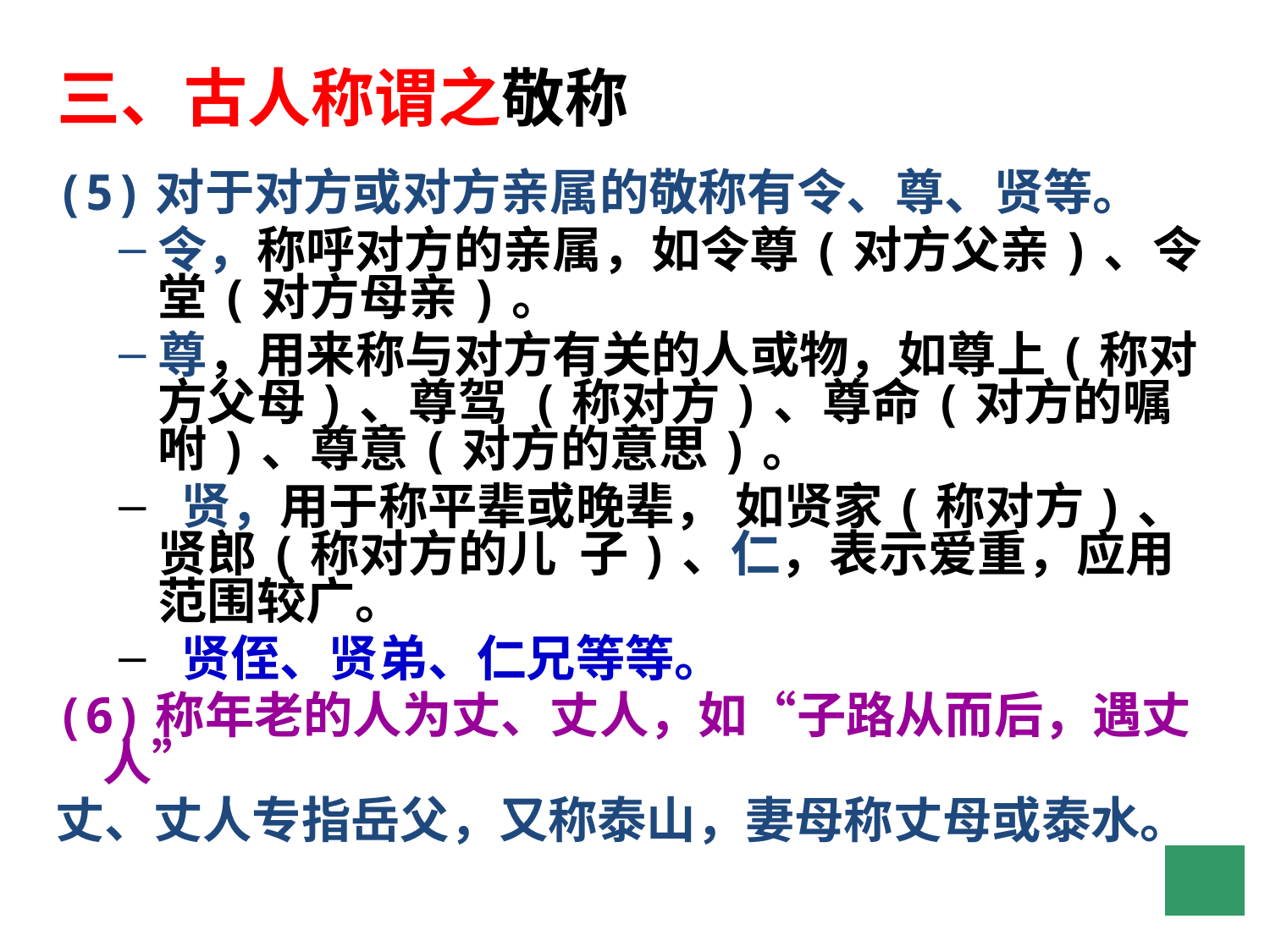

三、古人称谓之敬称
(5)对于对方或对方亲属的敬称有令、尊、贤等。
令，称呼对方的亲属，如令尊(对方父亲)、令堂(对方母亲)。
尊，用来称与对方有关的人或物，如尊上(称对方父母)、尊驾 (称对方)、尊命(对方的嘱咐)、尊意(对方的意思)。
 贤，用于称平辈或晚辈， 如贤家(称对方)、贤郎(称对方的儿  子)、仁，表示爱重，应用范围较广。
 贤侄、贤弟、仁兄等等。
(6)称年老的人为丈、丈人，如“子路从而后，遇丈人”
丈、丈人专指岳父，又称泰山，妻母称丈母或泰水。